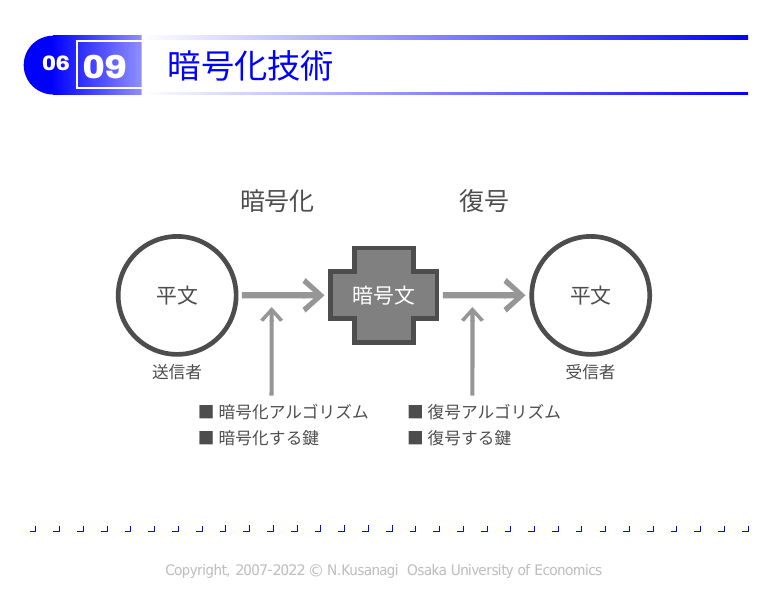

# 09   暗号化技術
暗号化
復号
平文
平文
暗号文

送信者
受信者
■暗号化アルゴリズム
■暗号化する鍵
■復号アルゴリズム
■復号する鍵